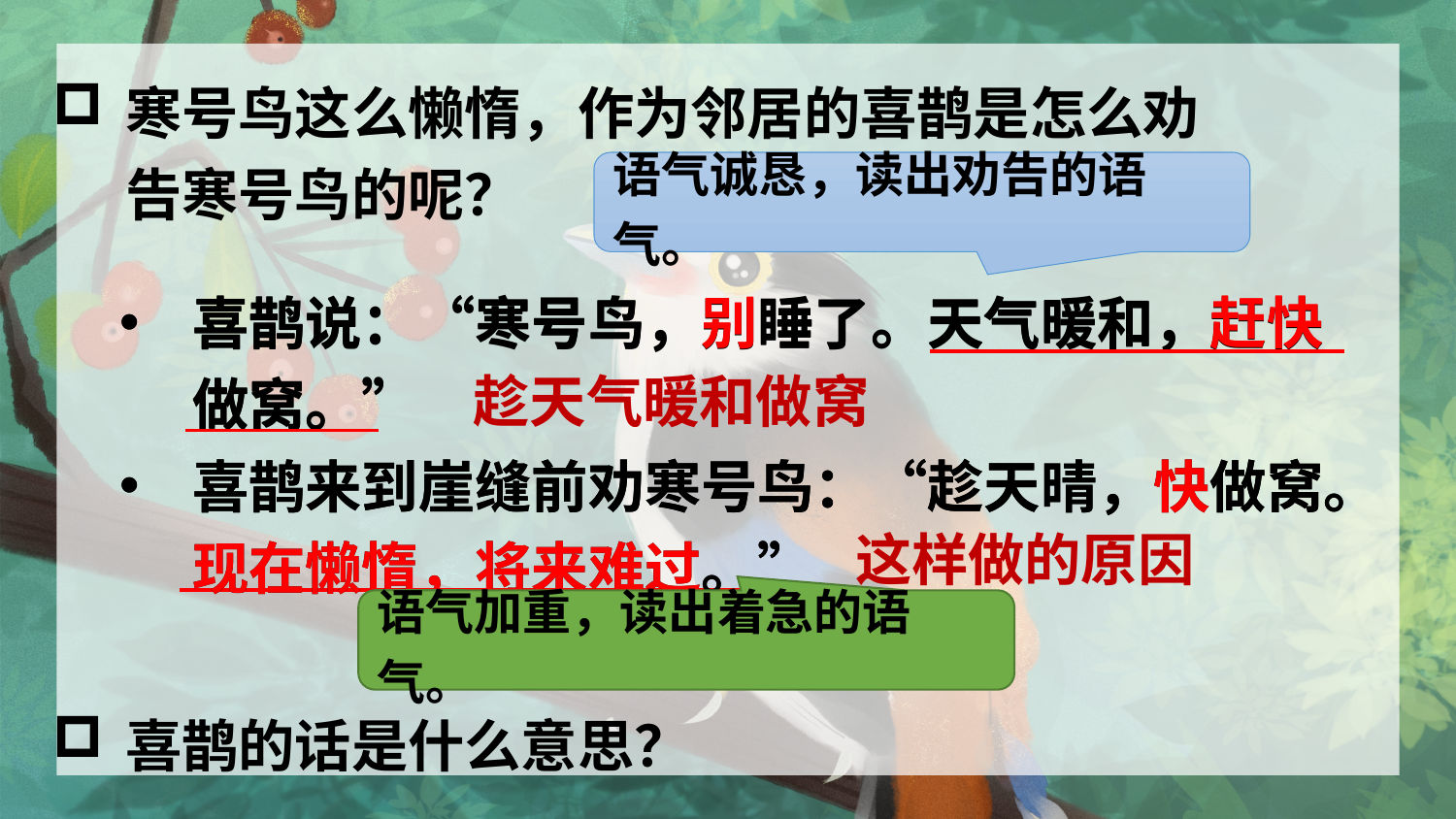

寒号鸟这么懒惰，作为邻居的喜鹊是怎么劝告寒号鸟的呢？
语气诚恳，读出劝告的语气。
喜鹊说：“寒号鸟，别睡了。天气暖和，赶快做窝。”
喜鹊说：“寒号鸟，别睡了。天气暖和，赶快做窝。”
喜鹊来到崖缝前劝寒号鸟：“趁天晴，快做窝。现在懒惰，将来难过。”
趁天气暖和做窝
喜鹊来到崖缝前劝寒号鸟：“趁天晴，快做窝。现在懒惰，将来难过。”
这样做的原因
语气加重，读出着急的语气。
喜鹊的话是什么意思？